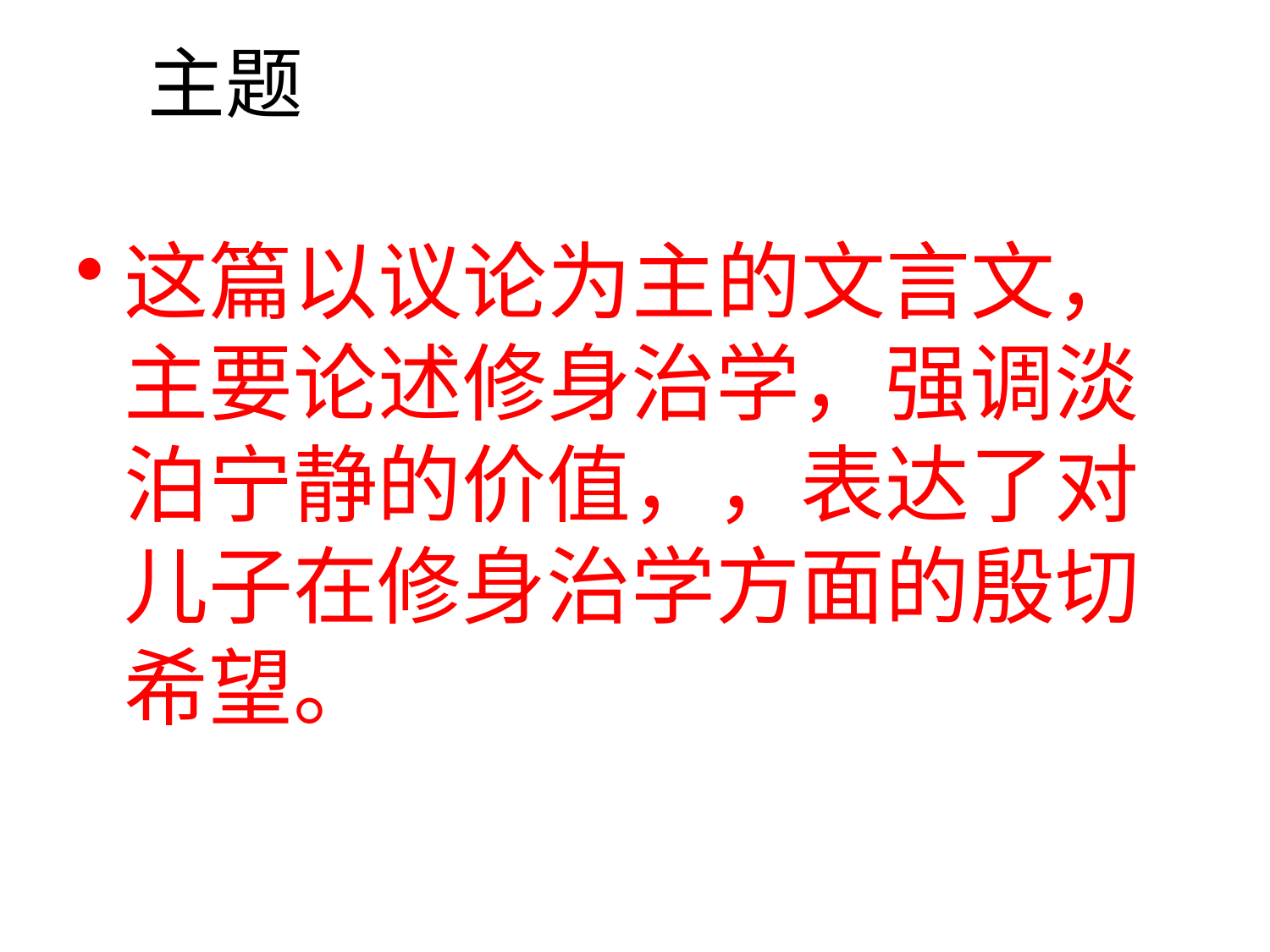

# 主题
这篇以议论为主的文言文，主要论述修身治学，强调淡泊宁静的价值，，表达了对儿子在修身治学方面的殷切希望。